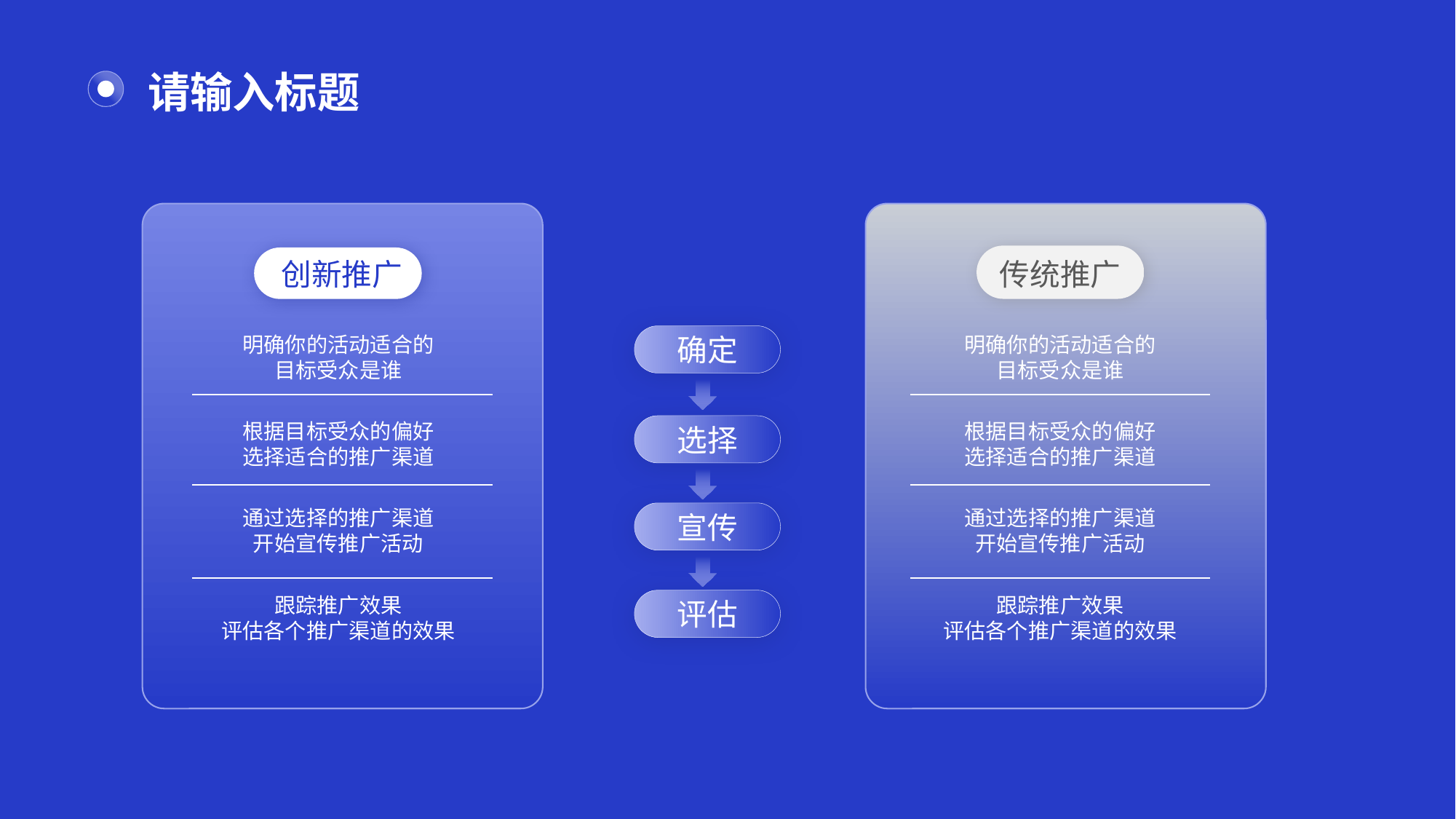

# 请输入标题

创新推广
传统推广
确定
明确你的活动适合的
目标受众是谁
明确你的活动适合的
目标受众是谁

选择
根据目标受众的偏好
选择适合的推广渠道
根据目标受众的偏好
选择适合的推广渠道

宣传
通过选择的推广渠道
开始宣传推广活动
通过选择的推广渠道
开始宣传推广活动

评估
跟踪推广效果
评估各个推广渠道的效果
跟踪推广效果
评估各个推广渠道的效果